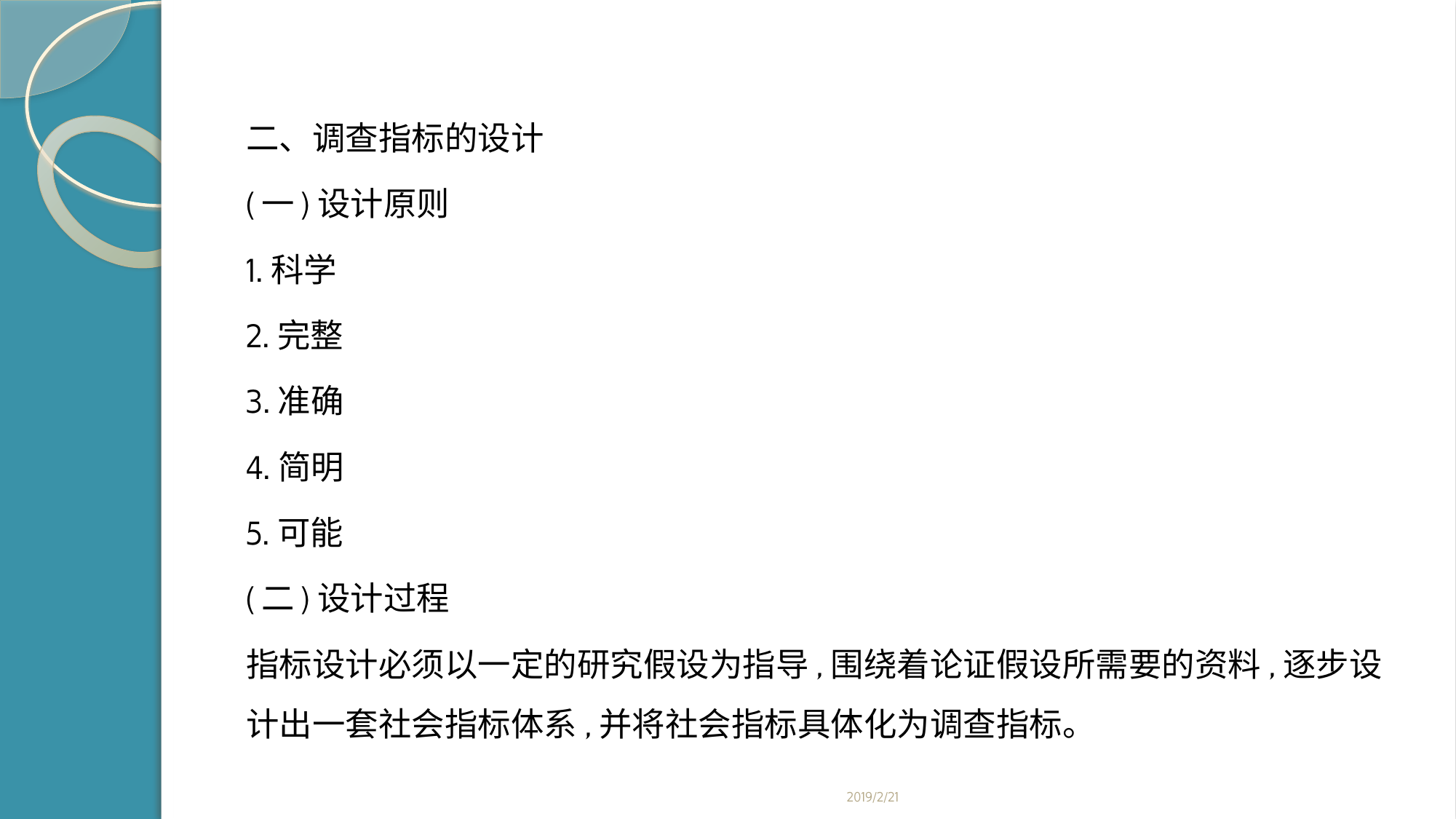

#
二、调查指标的设计
(一)设计原则
1.科学
2.完整
3.准确
4.简明
5.可能
(二)设计过程
指标设计必须以一定的研究假设为指导,围绕着论证假设所需要的资料,逐步设计出一套社会指标体系,并将社会指标具体化为调查指标。
2019/2/21